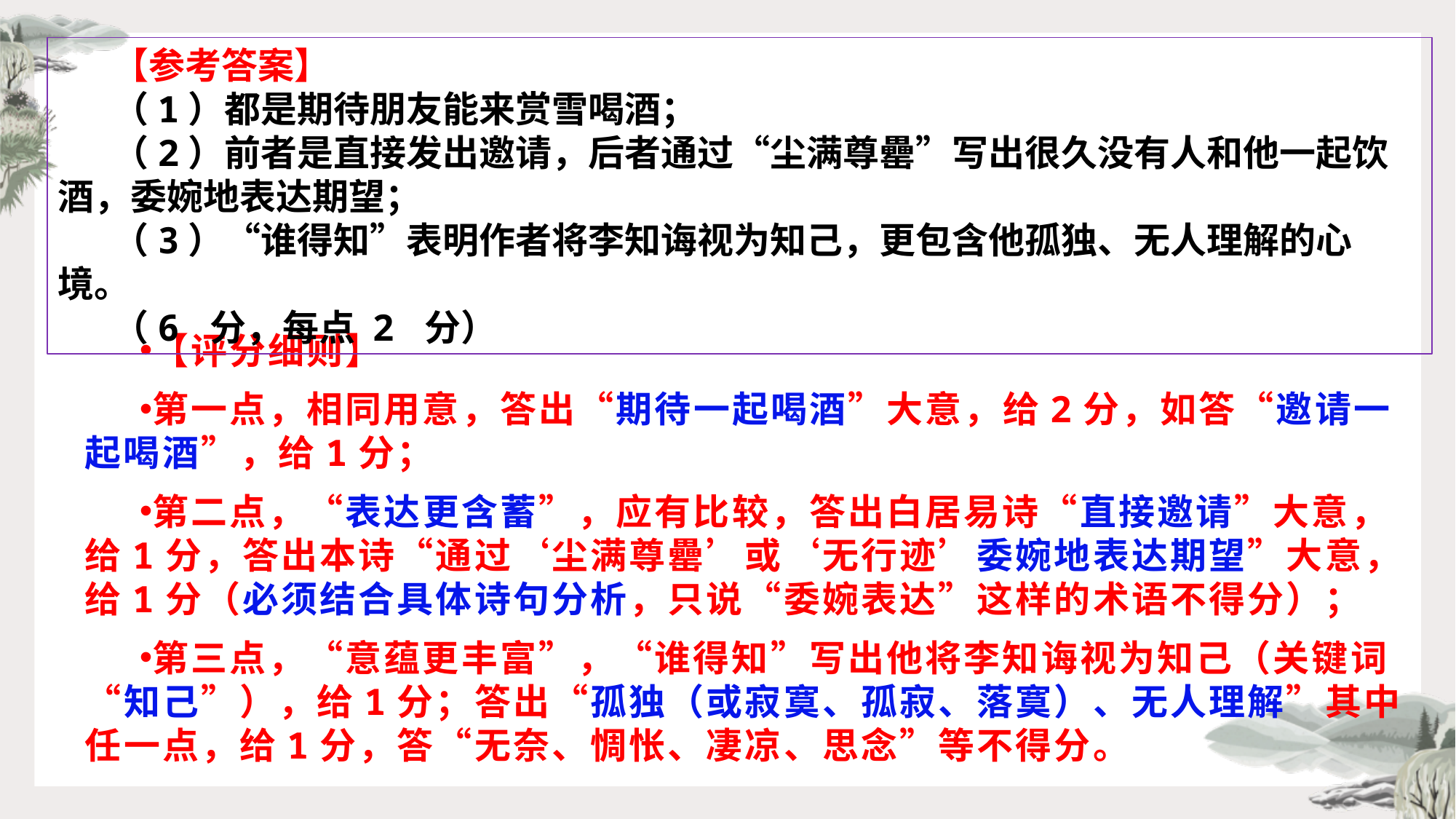

【参考答案】
（1）都是期待朋友能来赏雪喝酒；
（2）前者是直接发出邀请，后者通过“尘满尊罍”写出很久没有人和他一起饮酒，委婉地表达期望；
（3）“谁得知”表明作者将李知诲视为知己，更包含他孤独、无人理解的心境。
（6 分，每点 2 分）
【评分细则】
第一点，相同用意，答出“期待一起喝酒”大意，给2分，如答“邀请一起喝酒”，给1分；
第二点，“表达更含蓄”，应有比较，答出白居易诗“直接邀请”大意，给1分，答出本诗“通过‘尘满尊罍’或‘无行迹’委婉地表达期望”大意，给1分（必须结合具体诗句分析，只说“委婉表达”这样的术语不得分）；
第三点，“意蕴更丰富”，“谁得知”写出他将李知诲视为知己（关键词“知己”），给1分；答出“孤独（或寂寞、孤寂、落寞）、无人理解”其中任一点，给1分，答“无奈、惆怅、凄凉、思念”等不得分。